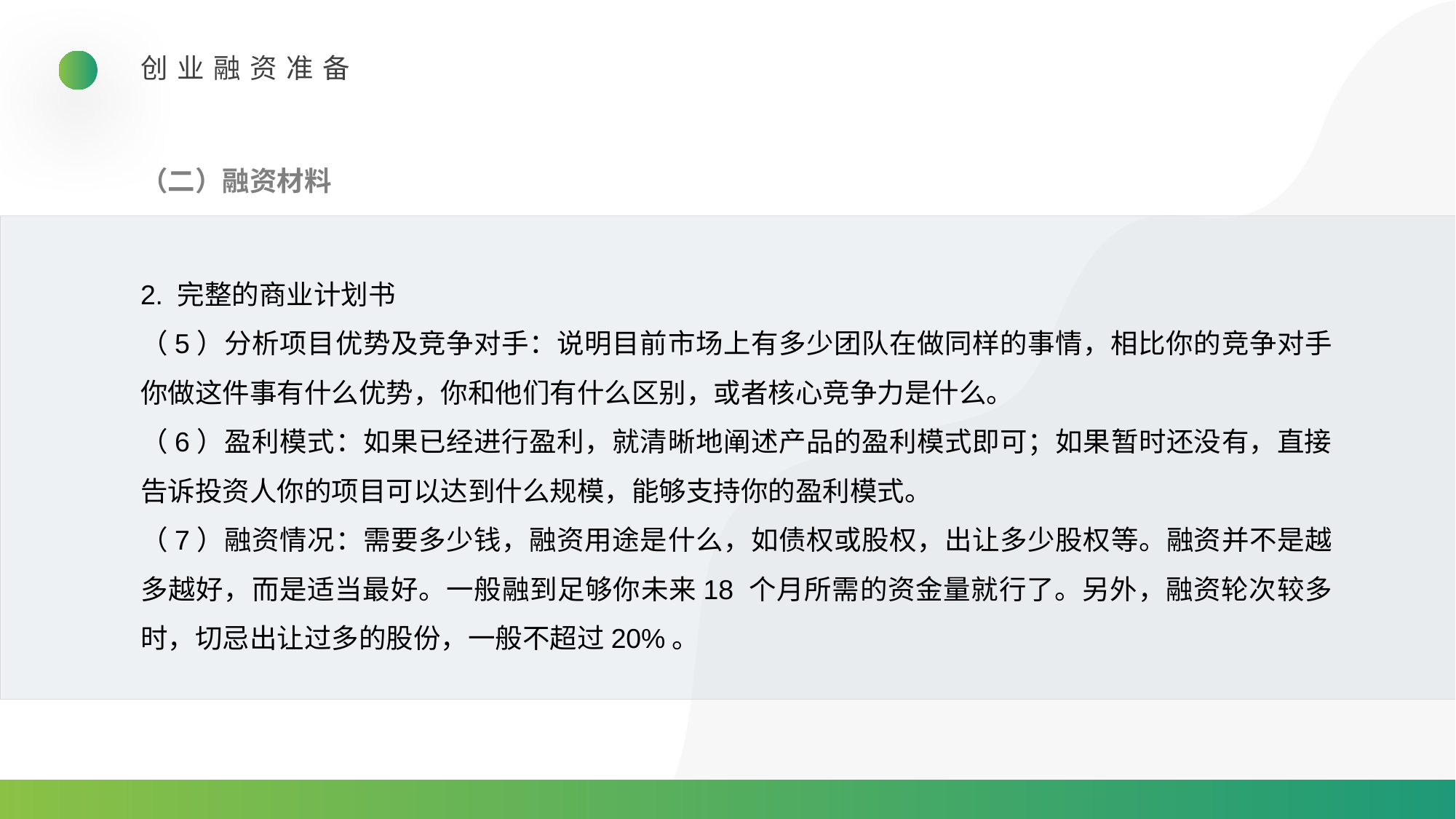

创业融资准备
（二）融资材料

2. 完整的商业计划书
（5）分析项目优势及竞争对手：说明目前市场上有多少团队在做同样的事情，相比你的竞争对手你做这件事有什么优势，你和他们有什么区别，或者核心竞争力是什么。
（6）盈利模式：如果已经进行盈利，就清晰地阐述产品的盈利模式即可；如果暂时还没有，直接告诉投资人你的项目可以达到什么规模，能够支持你的盈利模式。
（7）融资情况：需要多少钱，融资用途是什么，如债权或股权，出让多少股权等。融资并不是越多越好，而是适当最好。一般融到足够你未来18 个月所需的资金量就行了。另外，融资轮次较多时，切忌出让过多的股份，一般不超过20%。